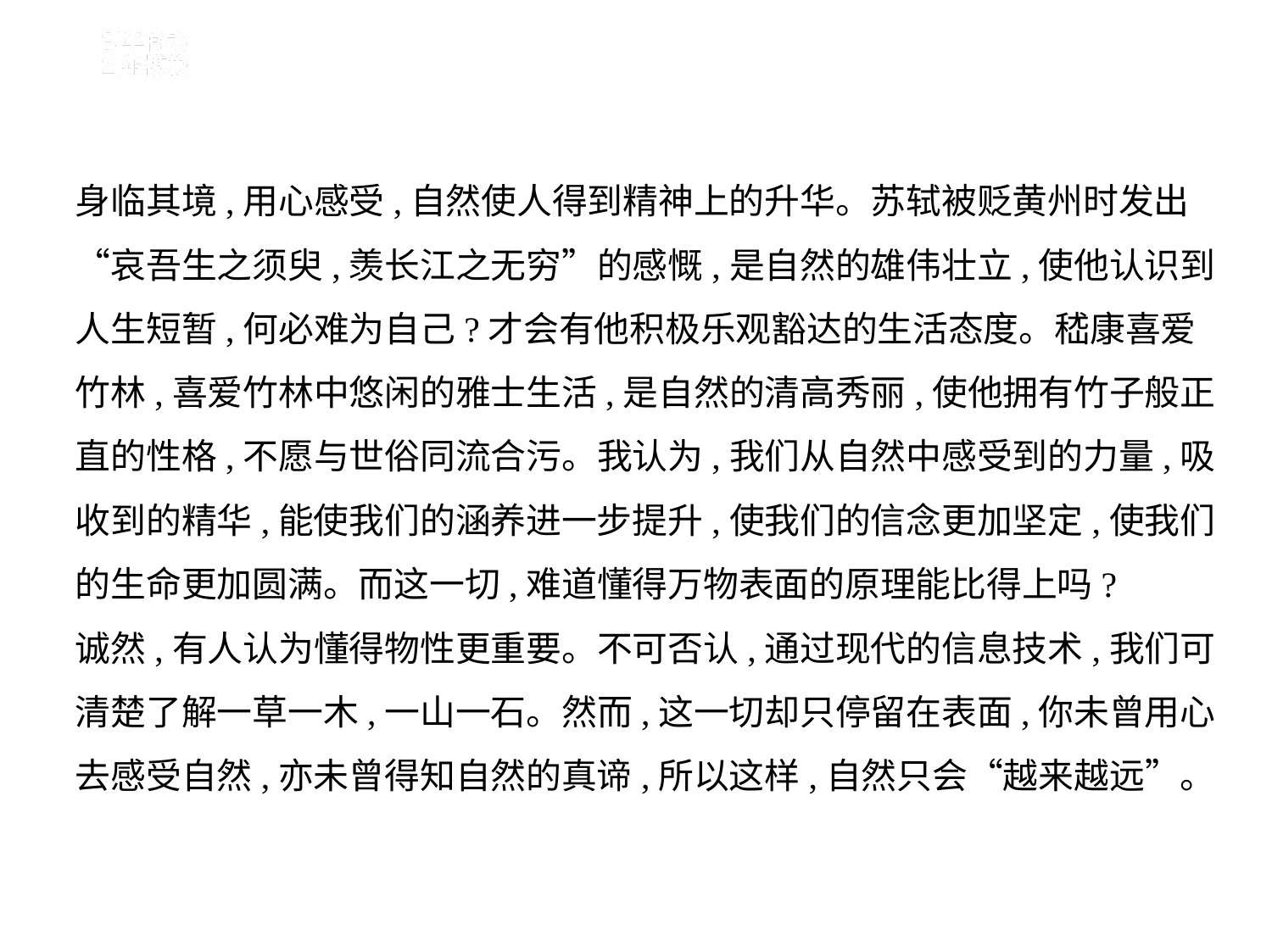

身临其境,用心感受,自然使人得到精神上的升华。苏轼被贬黄州时发出
“哀吾生之须臾,羡长江之无穷”的感慨,是自然的雄伟壮立,使他认识到
人生短暂,何必难为自己?才会有他积极乐观豁达的生活态度。嵇康喜爱
竹林,喜爱竹林中悠闲的雅士生活,是自然的清高秀丽,使他拥有竹子般正
直的性格,不愿与世俗同流合污。我认为,我们从自然中感受到的力量,吸
收到的精华,能使我们的涵养进一步提升,使我们的信念更加坚定,使我们
的生命更加圆满。而这一切,难道懂得万物表面的原理能比得上吗?
诚然,有人认为懂得物性更重要。不可否认,通过现代的信息技术,我们可
清楚了解一草一木,一山一石。然而,这一切却只停留在表面,你未曾用心
去感受自然,亦未曾得知自然的真谛,所以这样,自然只会“越来越远”。